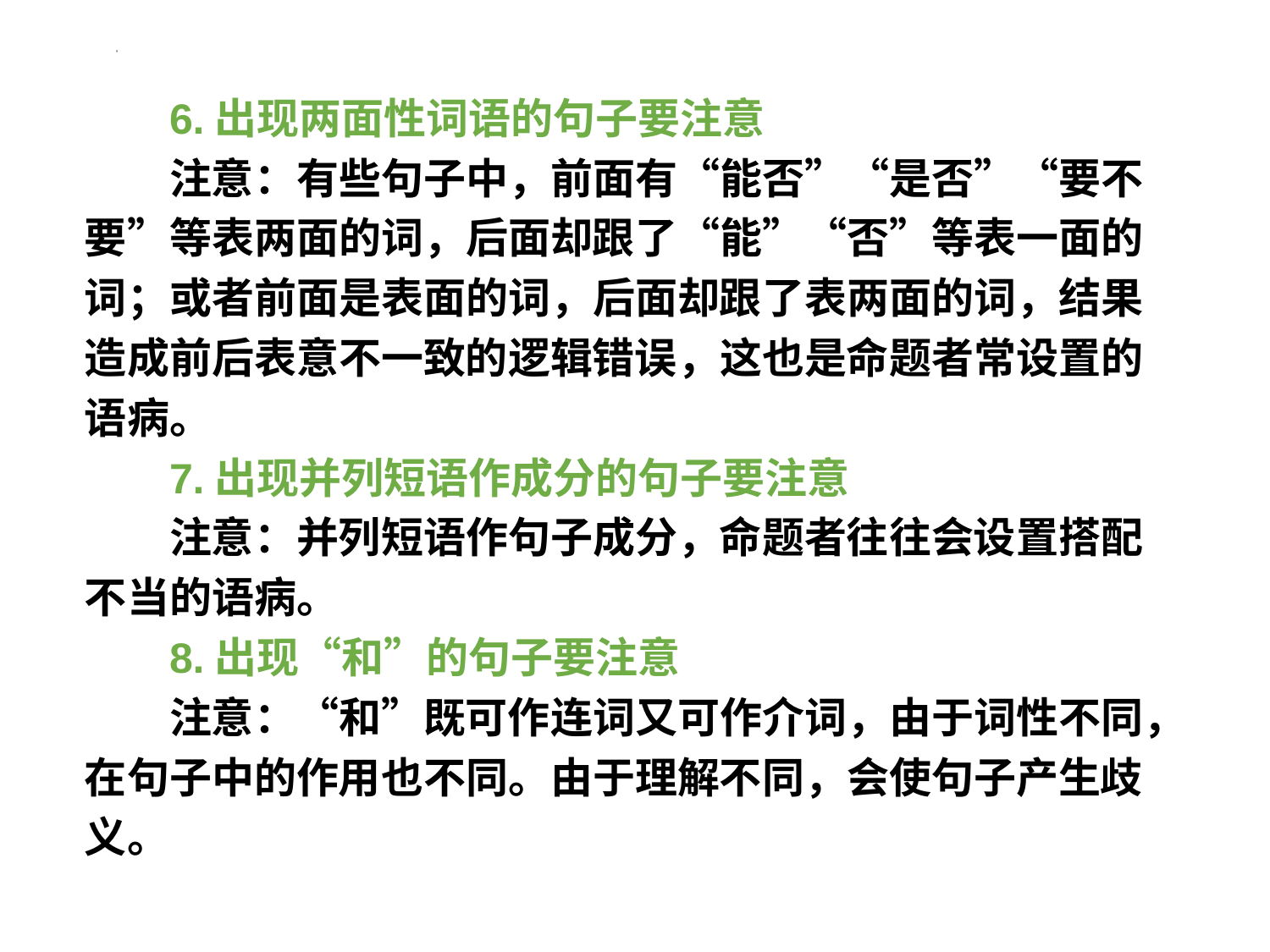

#
6.出现两面性词语的句子要注意
注意：有些句子中，前面有“能否”“是否”“要不要”等表两面的词，后面却跟了“能”“否”等表一面的词；或者前面是表面的词，后面却跟了表两面的词，结果造成前后表意不一致的逻辑错误，这也是命题者常设置的语病。
7.出现并列短语作成分的句子要注意
注意：并列短语作句子成分，命题者往往会设置搭配不当的语病。
8.出现“和”的句子要注意
注意：“和”既可作连词又可作介词，由于词性不同，在句子中的作用也不同。由于理解不同，会使句子产生歧义。